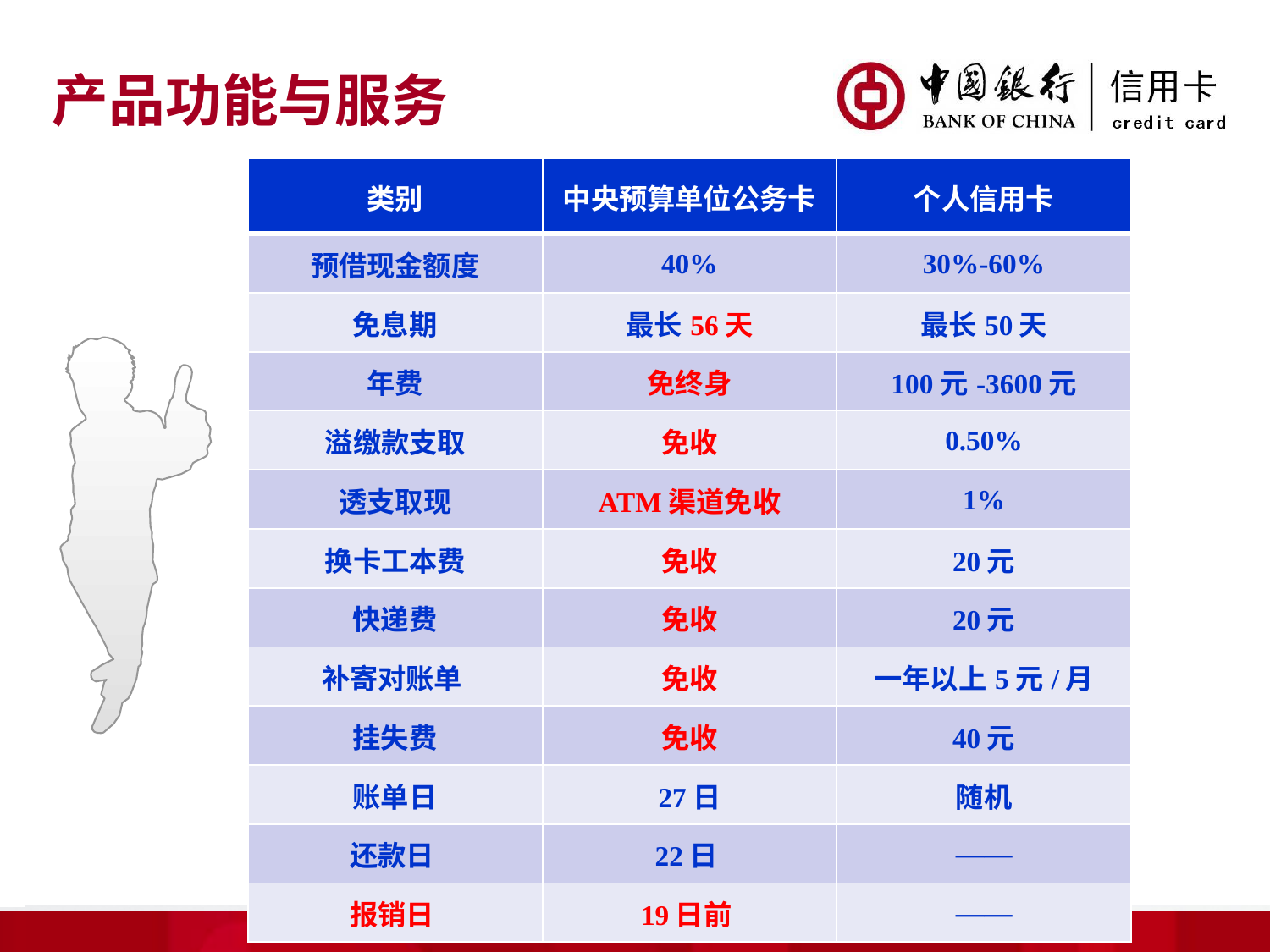

产品功能与服务
| 类别 | 中央预算单位公务卡 | 个人信用卡 |
| --- | --- | --- |
| 预借现金额度 | 40% | 30%-60% |
| 免息期 | 最长56天 | 最长50天 |
| 年费 | 免终身 | 100元-3600元 |
| 溢缴款支取 | 免收 | 0.50% |
| 透支取现 | ATM渠道免收 | 1% |
| 换卡工本费 | 免收 | 20元 |
| 快递费 | 免收 | 20元 |
| 补寄对账单 | 免收 | 一年以上5元/月 |
| 挂失费 | 免收 | 40元 |
| 账单日 | 27日 | 随机 |
| 还款日 | 22日 | —— |
| 报销日 | 19日前 | —— |